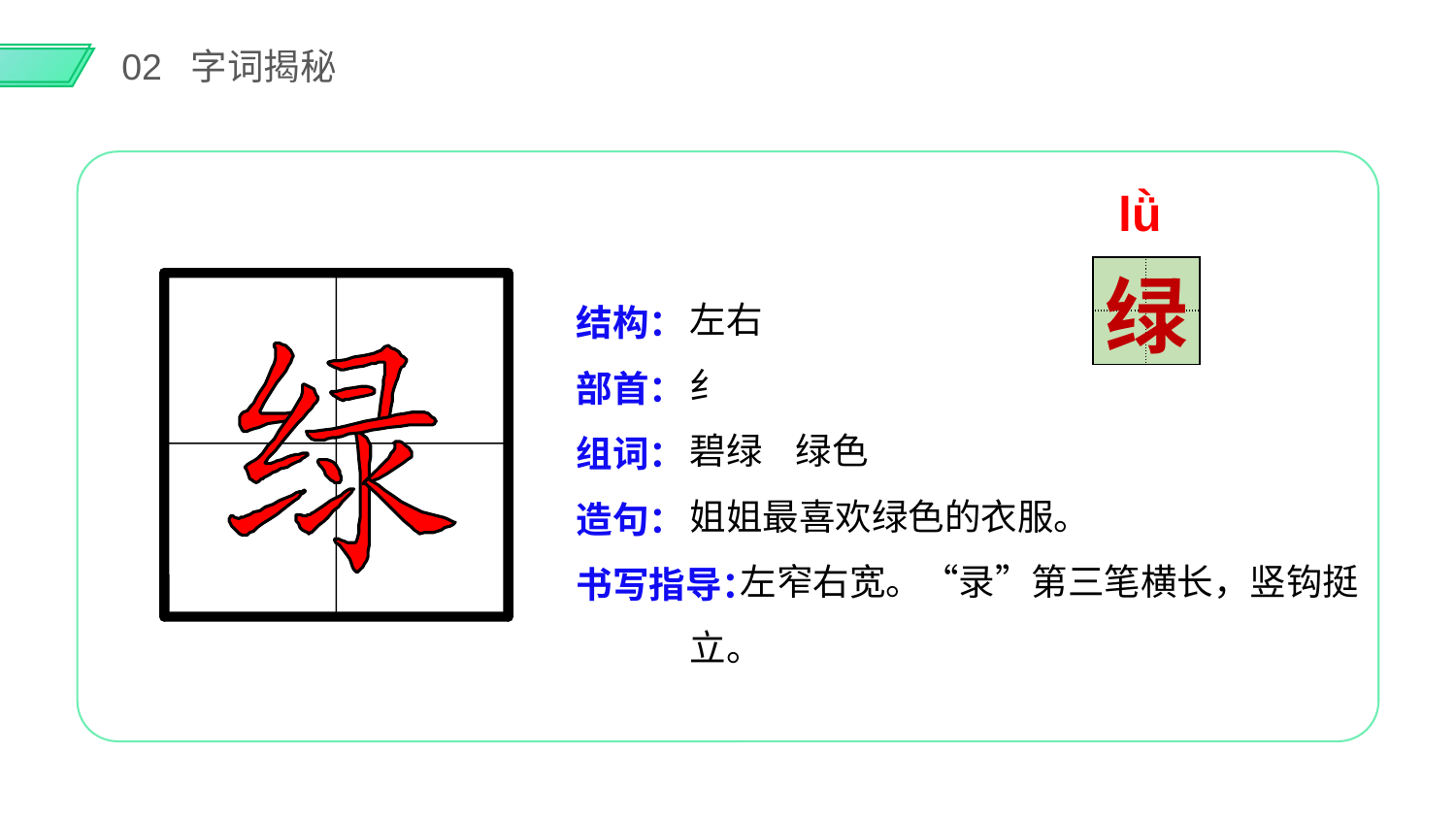

02  字词揭秘
lǜ
|  |  |
| --- | --- |
|  |  |
绿
左右
纟
碧绿    绿色
姐姐最喜欢绿色的衣服。
     左窄右宽。“录”第三笔横长，竖钩挺立。

结构：
部首：
组词：
造句：
书写指导：